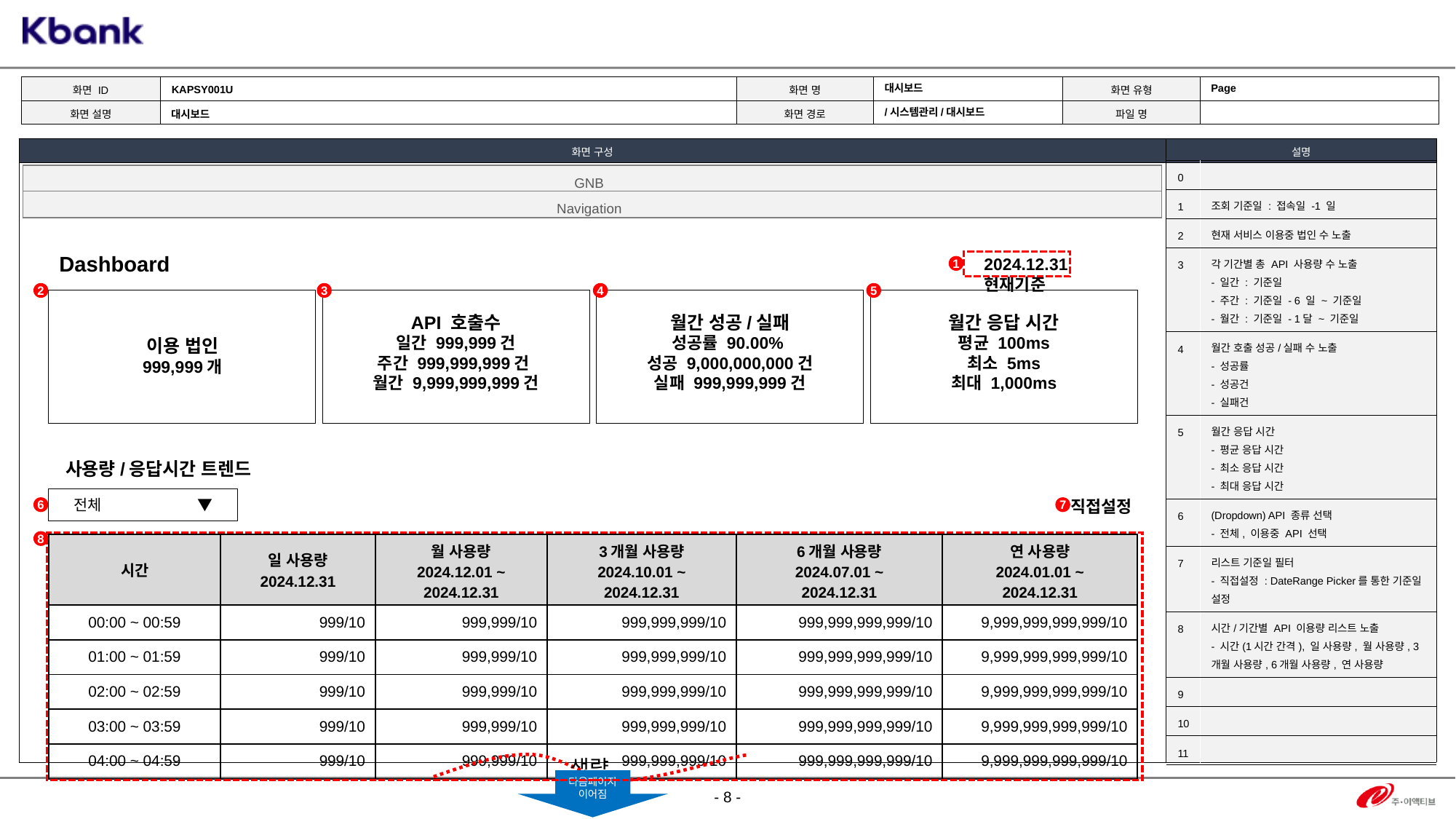

KAPSY001U
Page
대시보드
/시스템관리/대시보드

대시보드
| 0 |  |
| --- | --- |
| 1 | 조회 기준일 : 접속일 -1 일 |
| 2 | 현재 서비스 이용중 법인 수 노출 |
| 3 | 각 기간별 총 API 사용량 수 노출 - 일간 : 기준일 - 주간 : 기준일 - 6 일 ~ 기준일 - 월간 : 기준일 - 1달 ~ 기준일 |
| 4 | 월간 호출 성공/실패 수 노출 - 성공률 - 성공건 - 실패건 |
| 5 | 월간 응답 시간 - 평균 응답 시간 - 최소 응답 시간 - 최대 응답 시간 |
| 6 | (Dropdown) API 종류 선택 - 전체, 이용중 API 선택 |
| 7 | 리스트 기준일 필터 - 직접설정 : DateRange Picker를 통한 기준일 설정 |
| 8 | 시간/기간별 API 이용량 리스트 노출 - 시간(1시간 간격), 일 사용량, 월 사용량, 3개월 사용량, 6개월 사용량, 연 사용량 |
| 9 |  |
| 10 |  |
| 11 |  |
GNB
Navigation
Dashboard
2024.12.31 현재기준

1
2
3
4
5

API 호출수
일간 999,999건
주간 999,999,999건
월간 9,999,999,999건
월간 성공/실패
성공률 90.00%
성공 9,000,000,000건
실패 999,999,999건
월간 응답 시간
평균 100ms
최소 5ms
최대 1,000ms
이용 법인
999,999개
사용량/응답시간 트렌드
전체                       ▼
직접설정
6
7
8

| 시간 | 일 사용량 2024.12.31 | 월 사용량 2024.12.01 ~ 2024.12.31 | 3개월 사용량 2024.10.01 ~ 2024.12.31 | 6개월 사용량 2024.07.01 ~ 2024.12.31 | 연 사용량 2024.01.01 ~ 2024.12.31 |
| --- | --- | --- | --- | --- | --- |
| 00:00 ~ 00:59 | 999/10 | 999,999/10 | 999,999,999/10 | 999,999,999,999/10 | 9,999,999,999,999/10 |
| 01:00 ~ 01:59 | 999/10 | 999,999/10 | 999,999,999/10 | 999,999,999,999/10 | 9,999,999,999,999/10 |
| 02:00 ~ 02:59 | 999/10 | 999,999/10 | 999,999,999/10 | 999,999,999,999/10 | 9,999,999,999,999/10 |
| 03:00 ~ 03:59 | 999/10 | 999,999/10 | 999,999,999/10 | 999,999,999,999/10 | 9,999,999,999,999/10 |
| 04:00 ~ 04:59 | 999/10 | 999,999/10 | 999,999,999/10 | 999,999,999,999/10 | 9,999,999,999,999/10 |
생략
다음페이지
이어짐